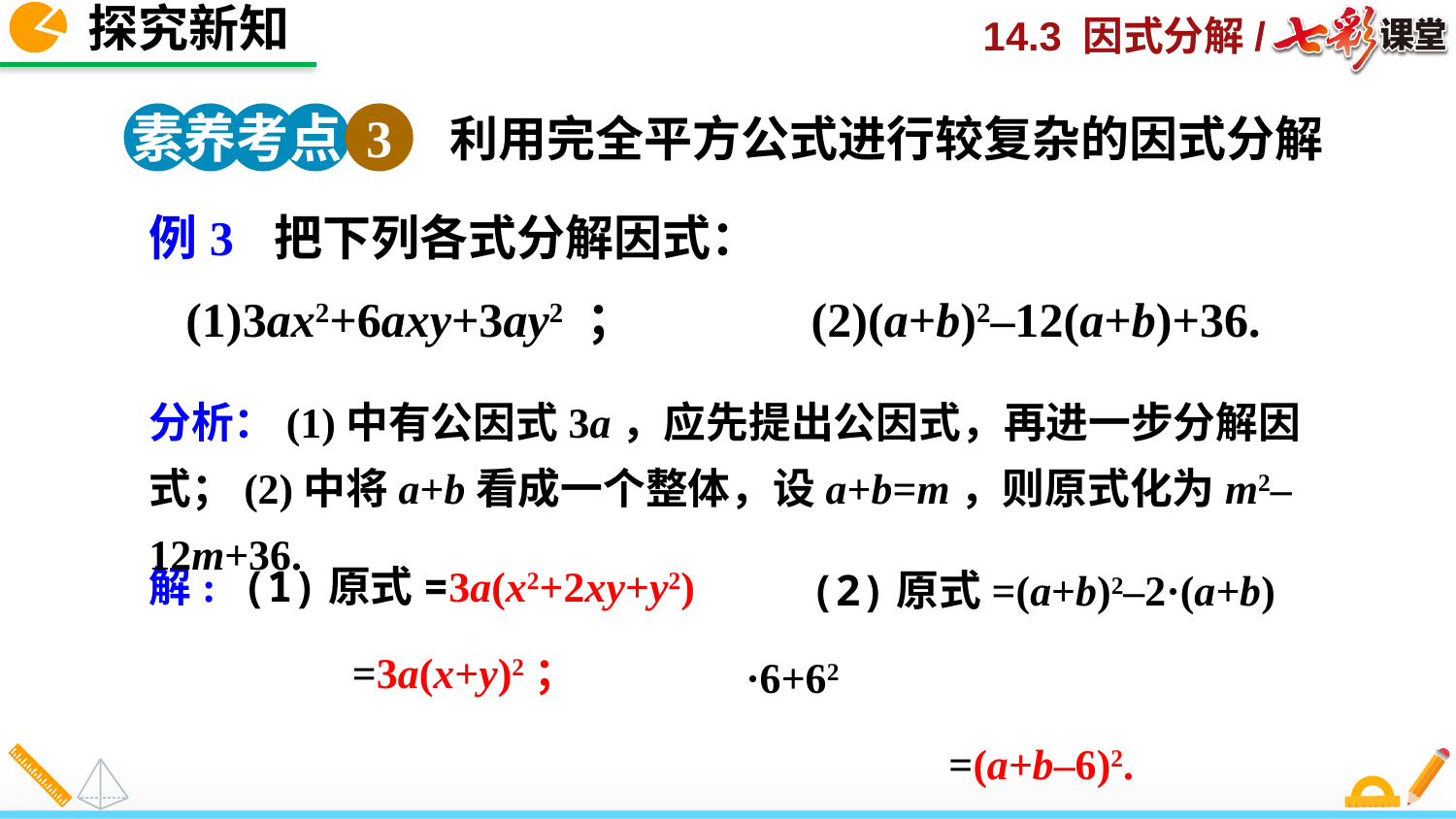

探究新知

素养考点 3

利用完全平方公式进行较复杂的因式分解
例3 把下列各式分解因式：
   (1)3ax2+6axy+3ay2 ；               (2)(a+b)2–12(a+b)+36.
分析：(1)中有公因式3a，应先提出公因式，再进一步分解因式；(2)中将a+b看成一个整体，设a+b=m，则原式化为m2–12m+36.
解: (1)原式=3a(x2+2xy+y2)
                   =3a(x+y)2；
      (2)原式=(a+b)2–2·(a+b) ·6+62
                   =(a+b–6)2.